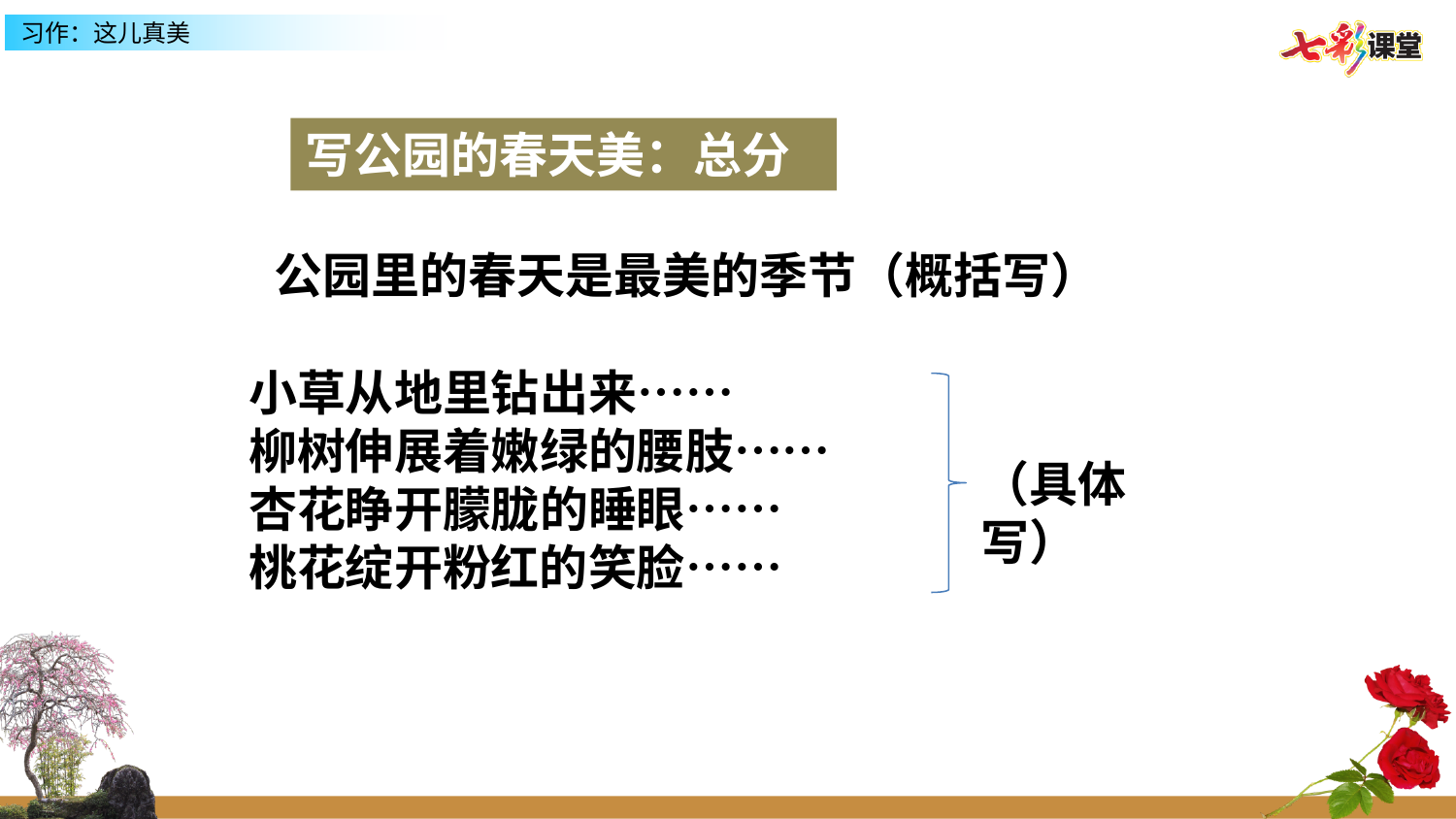

写公园的春天美：总分
公园里的春天是最美的季节（概括写）
小草从地里钻出来……
柳树伸展着嫩绿的腰肢……
杏花睁开朦胧的睡眼……
桃花绽开粉红的笑脸……

（具体写）